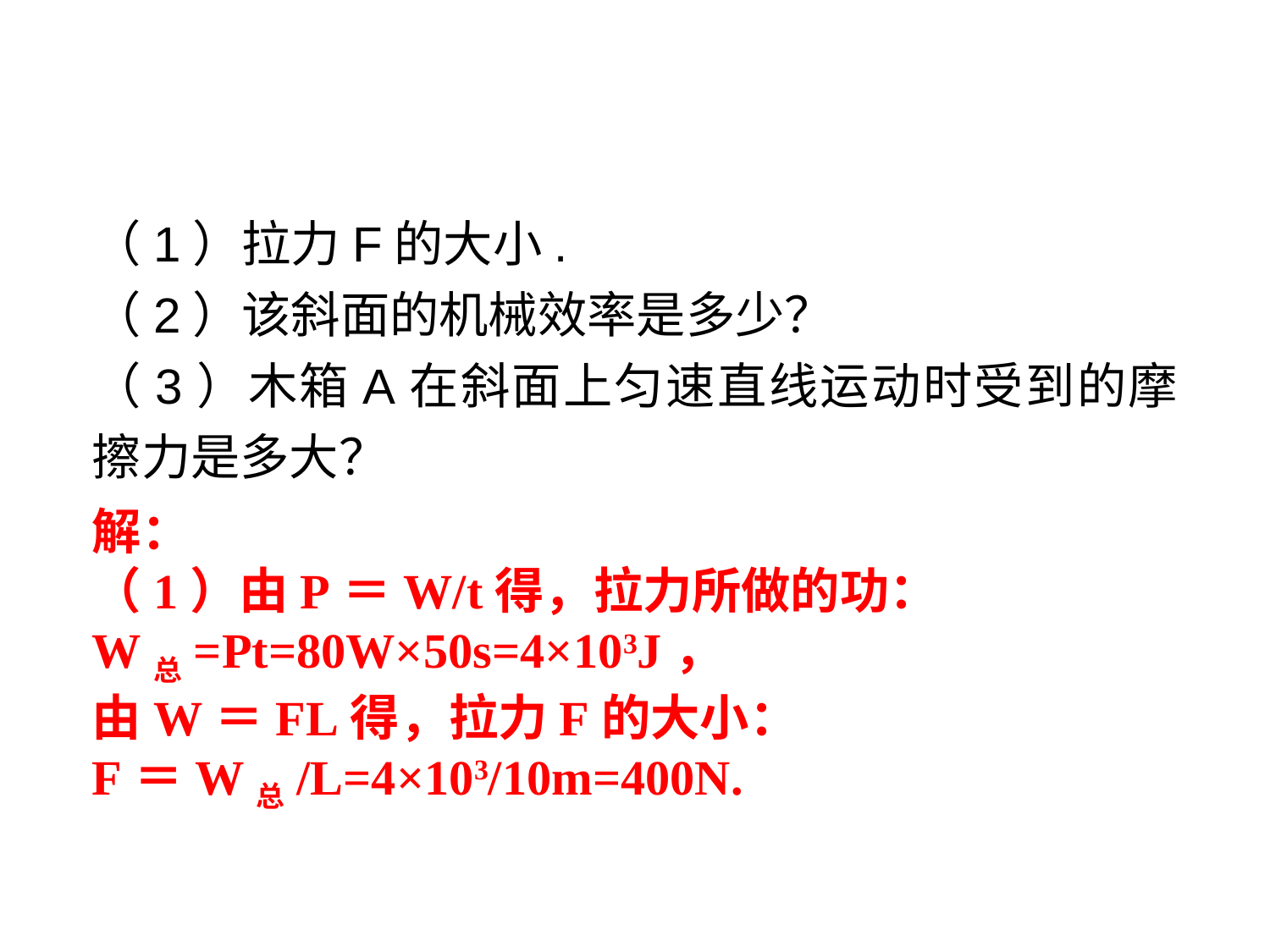

（1）拉力F的大小.
（2）该斜面的机械效率是多少？
（3）木箱A在斜面上匀速直线运动时受到的摩擦力是多大？
解：
（1）由P＝W/t得，拉力所做的功：
W总=Pt=80W×50s=4×103J，
由W＝FL得，拉力F的大小：
F＝W总/L=4×103/10m=400N.